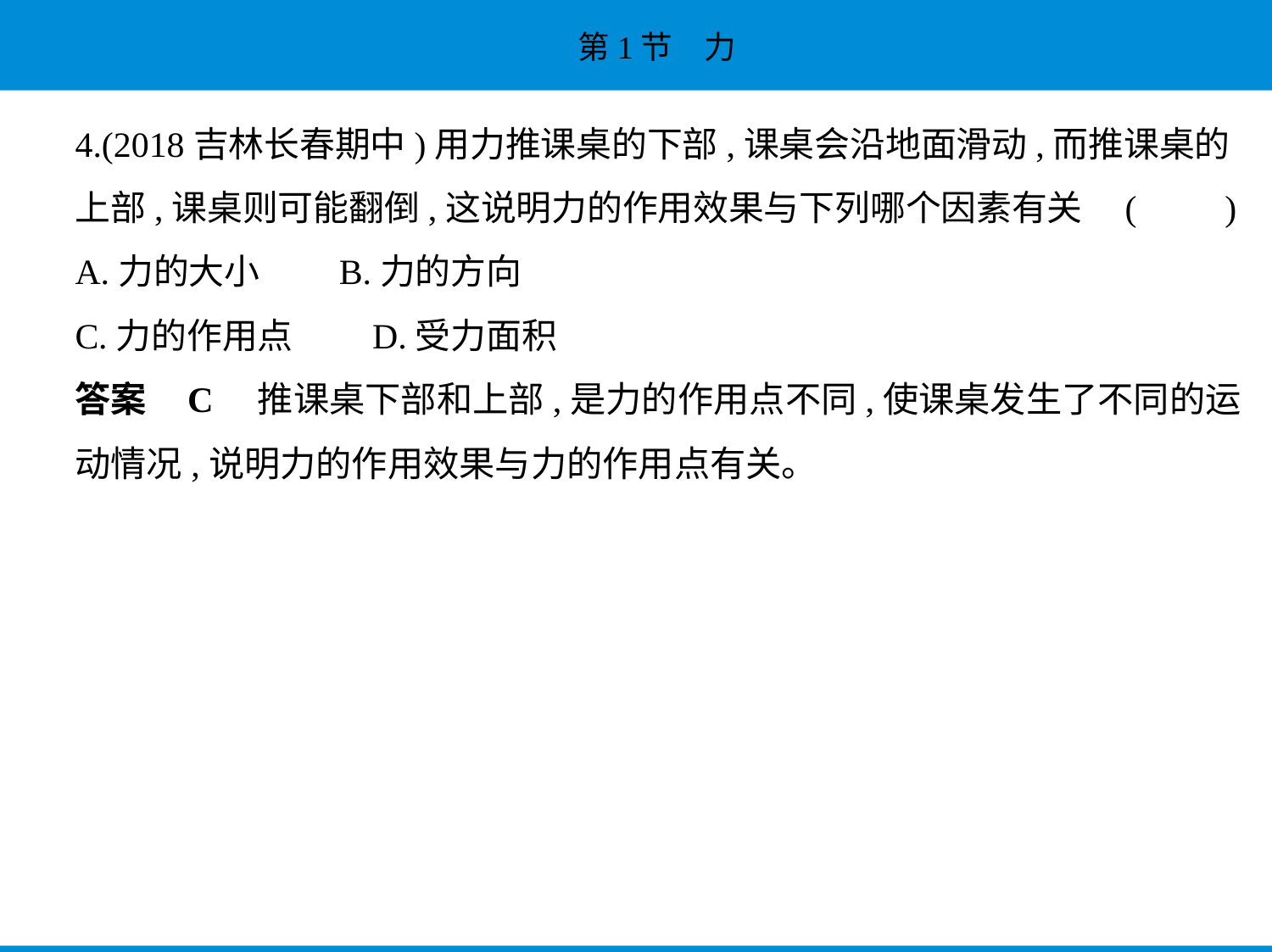

4.(2018吉林长春期中)用力推课桌的下部,课桌会沿地面滑动,而推课桌的
上部,课桌则可能翻倒,这说明力的作用效果与下列哪个因素有关 (　　)
A.力的大小　　B.力的方向
C.力的作用点　　D.受力面积
答案    C　推课桌下部和上部,是力的作用点不同,使课桌发生了不同的运
动情况,说明力的作用效果与力的作用点有关。